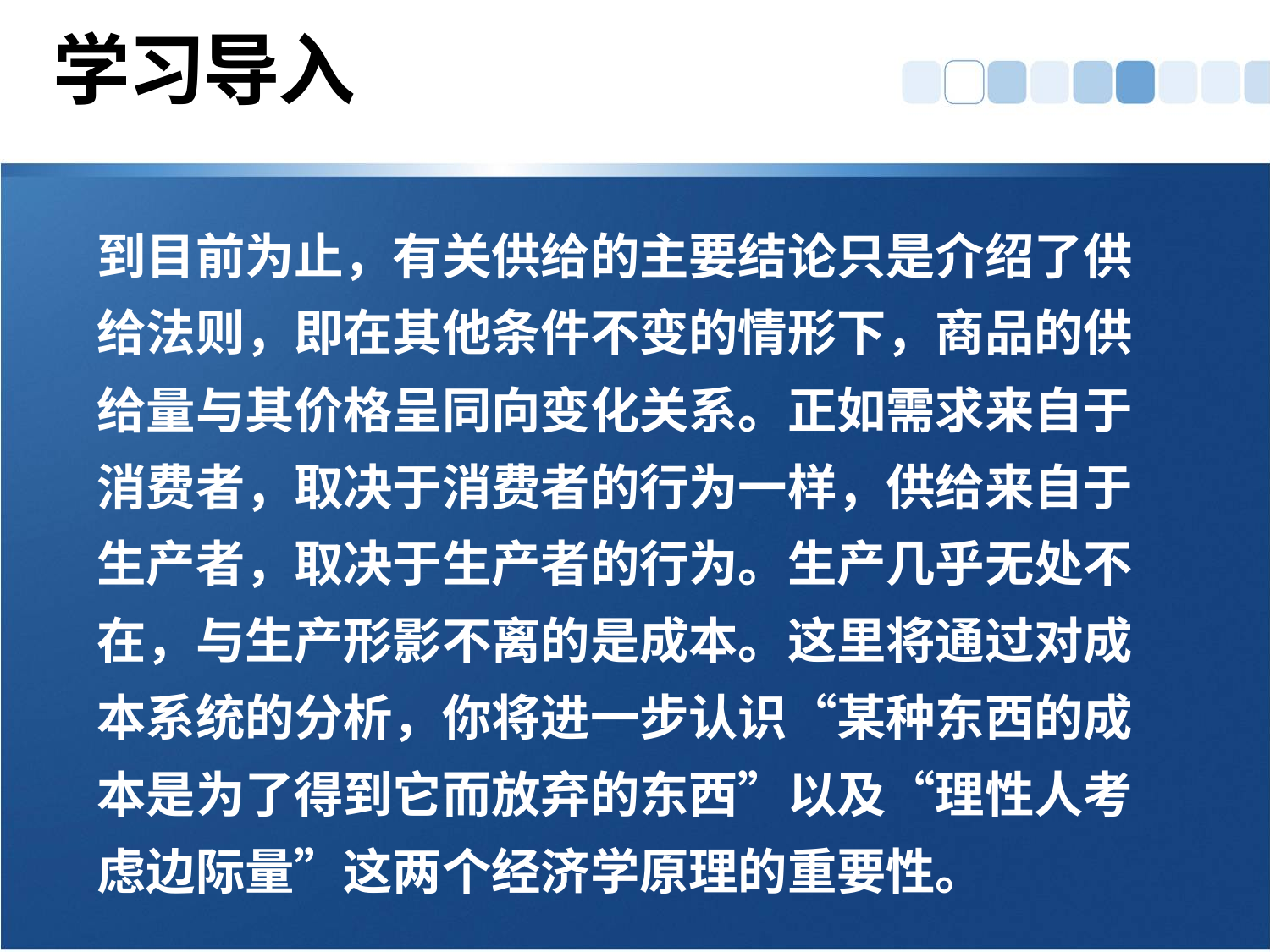

# 学习导入
到目前为止，有关供给的主要结论只是介绍了供给法则，即在其他条件不变的情形下，商品的供给量与其价格呈同向变化关系。正如需求来自于消费者，取决于消费者的行为一样，供给来自于生产者，取决于生产者的行为。生产几乎无处不在，与生产形影不离的是成本。这里将通过对成本系统的分析，你将进一步认识“某种东西的成本是为了得到它而放弃的东西”以及“理性人考虑边际量”这两个经济学原理的重要性。